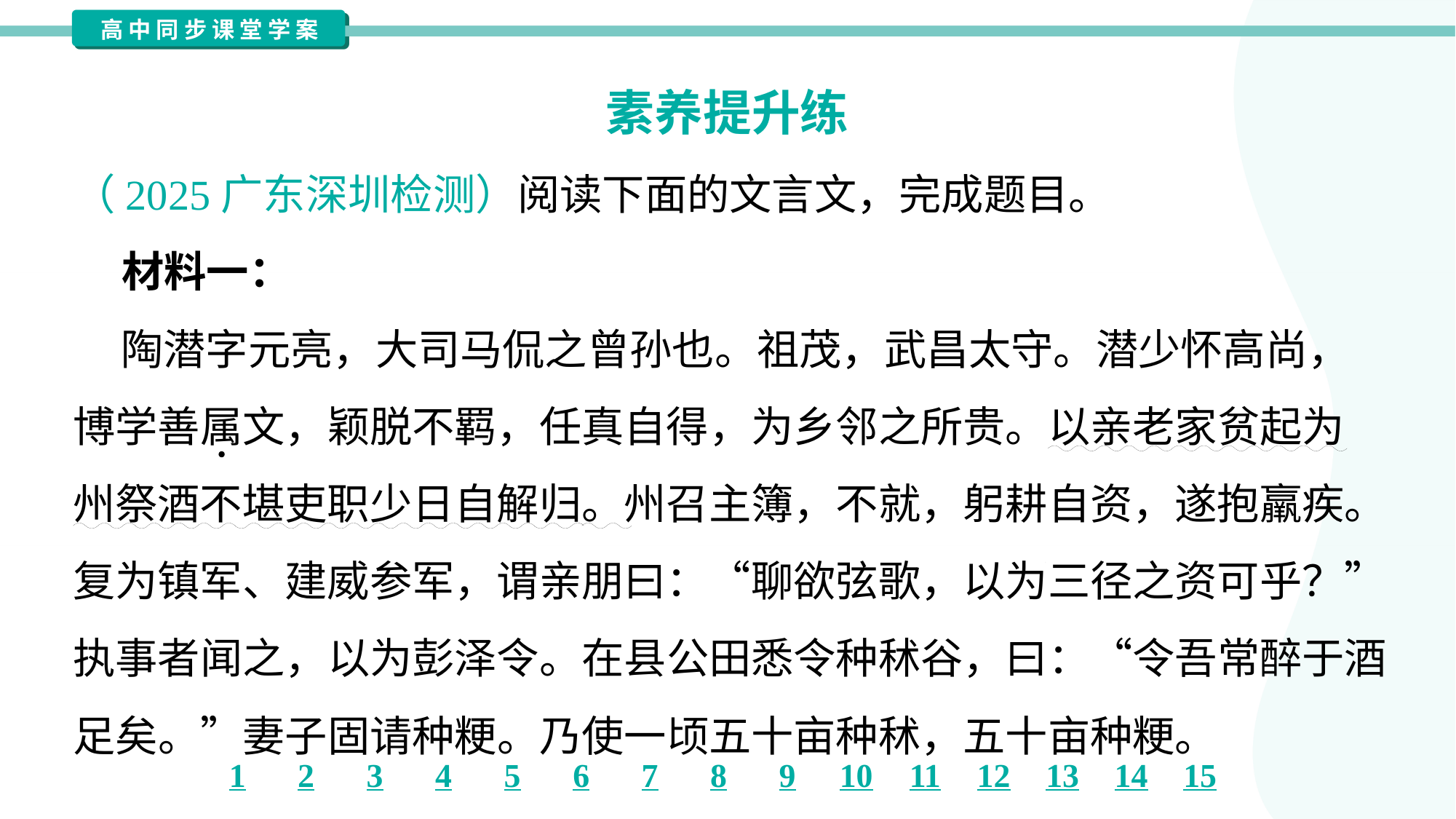

素养提升练
（2025广东深圳检测）阅读下面的文言文，完成题目。
    材料一：
    陶潜字元亮，大司马侃之曾孙也。祖茂，武昌太守。潜少怀高尚，
博学善属文，颖脱不羁，任真自得，为乡邻之所贵。以亲老家贫起为
州祭酒不堪吏职少日自解归。州召主簿，不就，躬耕自资，遂抱羸疾。
复为镇军、建威参军，谓亲朋曰：“聊欲弦歌，以为三径之资可乎？”
执事者闻之，以为彭泽令。在县公田悉令种秫谷，曰：“令吾常醉于酒
足矣。”妻子固请种粳。乃使一顷五十亩种秫，五十亩种粳。